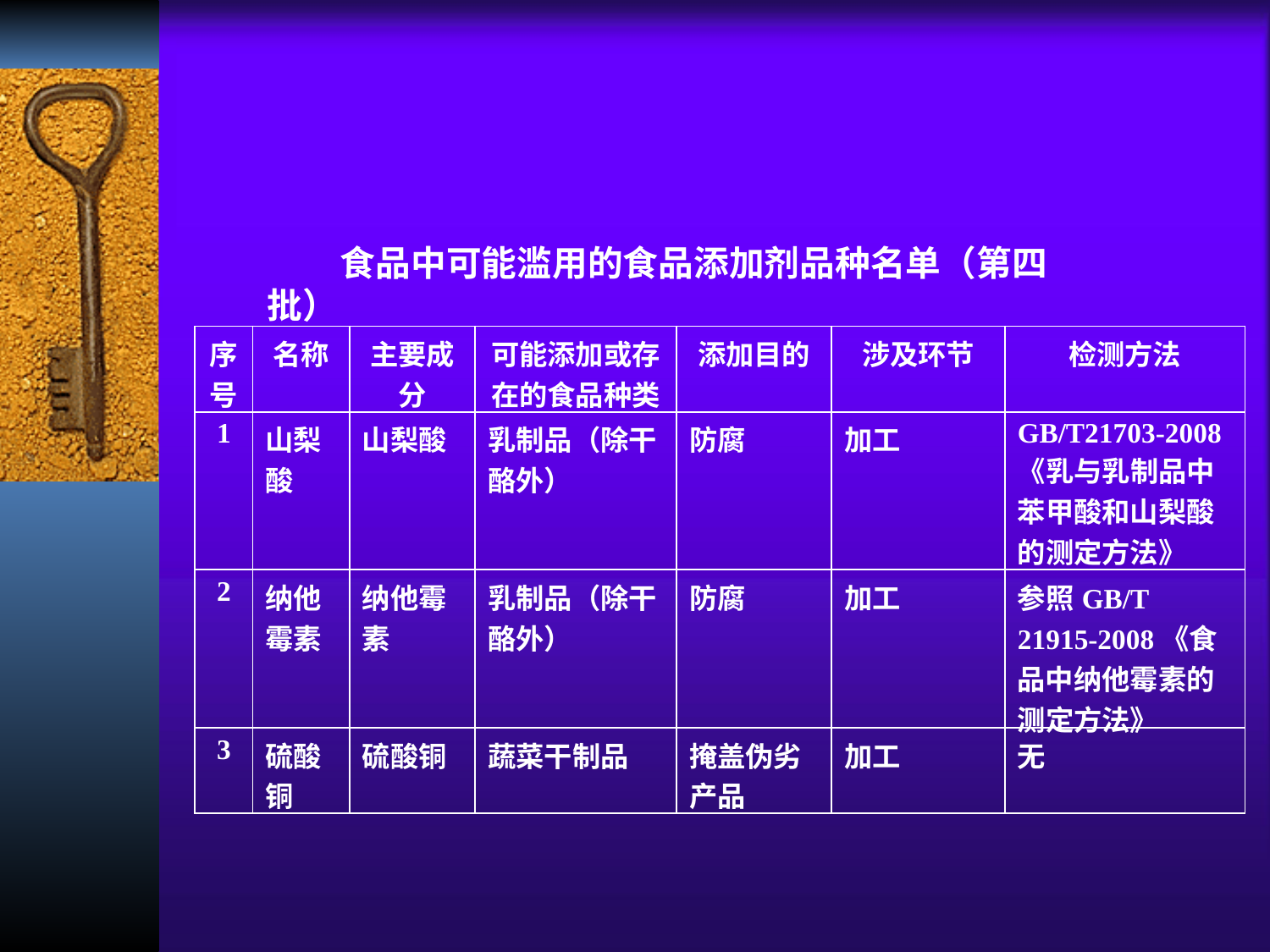

食品中可能滥用的食品添加剂品种名单（第四批）

| 序号 | 名称 | 主要成分 | 可能添加或存在的食品种类 | 添加目的 | 涉及环节 | 检测方法 |
| --- | --- | --- | --- | --- | --- | --- |
| 1 | 山梨酸 | 山梨酸 | 乳制品（除干酪外） | 防腐 | 加工 | GB/T21703-2008 《乳与乳制品中苯甲酸和山梨酸的测定方法》 |
| 2 | 纳他霉素 | 纳他霉素 | 乳制品（除干酪外） | 防腐 | 加工 | 参照GB/T 21915-2008《食品中纳他霉素的测定方法》 |
| 3 | 硫酸铜 | 硫酸铜 | 蔬菜干制品 | 掩盖伪劣产品 | 加工 | 无 |